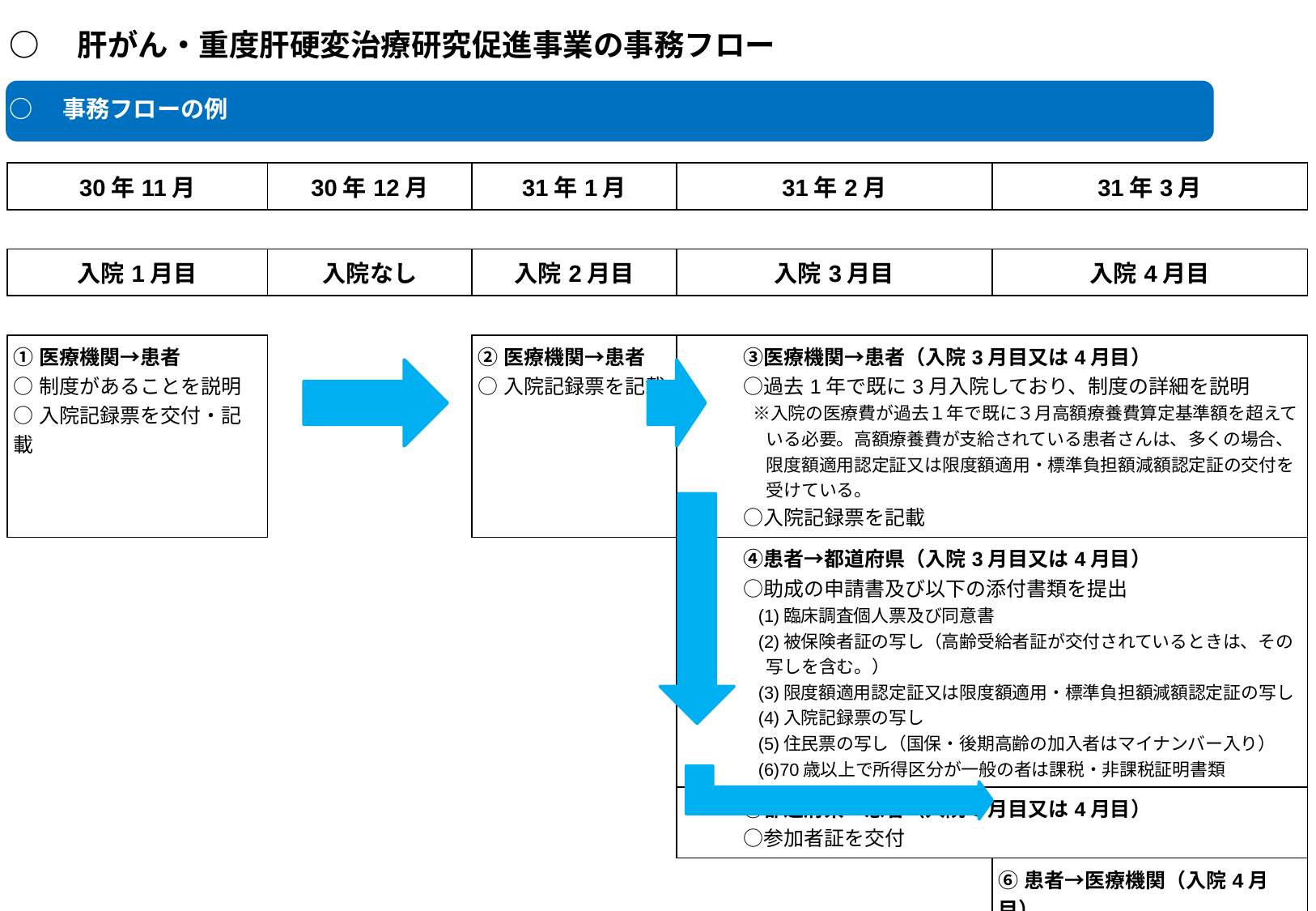

○　肝がん・重度肝硬変治療研究促進事業の事務フロー

○　事務フローの例

| 30年11月 | 30年12月 | 31年1月 | 31年2月 | 31年3月 |
| --- | --- | --- | --- | --- |
|  |  |  |  |  |
| 入院1月目 | 入院なし | 入院2月目 | 入院3月目 | 入院4月目 |
|  |  |  |  |  |
| ①医療機関→患者 ○制度があることを説明 ○入院記録票を交付・記載 |  | ②医療機関→患者 ○入院記録票を記載 | ③医療機関→患者（入院3月目又は4月目） 　　　○過去1年で既に3月入院しており、制度の詳細を説明 　　　　※入院の医療費が過去１年で既に３月高額療養費算定基準額を超えている必要。高額療養費が支給されている患者さんは、多くの場合、限度額適用認定証又は限度額適用・標準負担額減額認定証の交付を受けている。 　　　○入院記録票を記載 |  |
|  |  |  | ④患者→都道府県（入院3月目又は4月目） 　　　○助成の申請書及び以下の添付書類を提出 　　　　(1)臨床調査個人票及び同意書 　　　　(2)被保険者証の写し（高齢受給者証が交付されているときは、その写しを含む。） 　　　　(3)限度額適用認定証又は限度額適用・標準負担額減額認定証の写し 　　　　(4)入院記録票の写し 　　　　(5)住民票の写し（国保・後期高齢の加入者はマイナンバー入り） 　　　　(6)70歳以上で所得区分が一般の者は課税・非課税証明書類 |  |
|  |  |  | ⑤都道府県→患者（入院3月目又は4月目） 　　　○参加者証を交付 |  |
|  |  |  |  | ⑥患者→医療機関（入院4月目） ○入院4月目の際に参加者証を提示して、自己負担1万円で受療 |